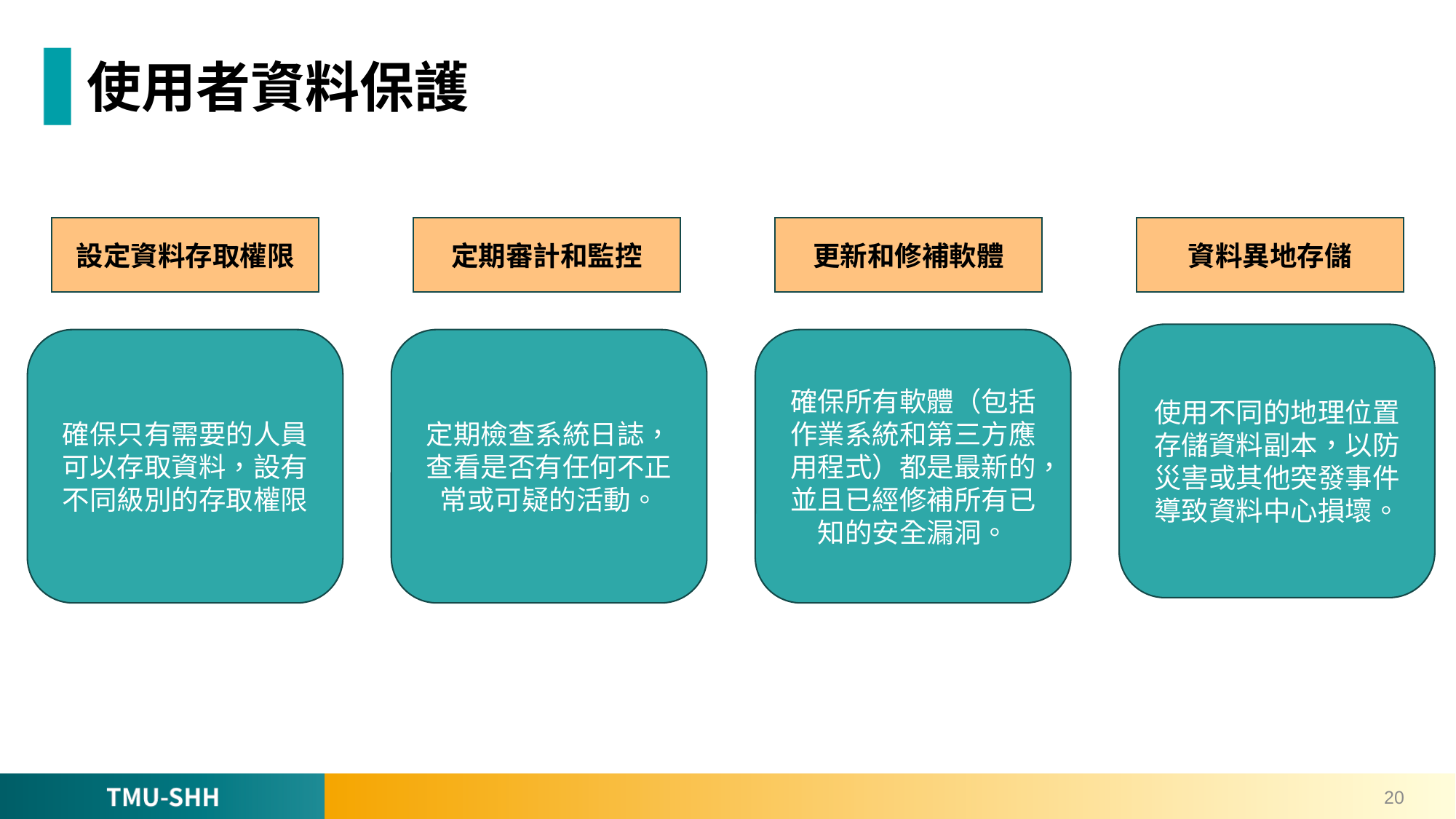

# 使用者資料保護
設定資料存取權限
定期審計和監控
更新和修補軟體
資料異地存儲
使用不同的地理位置存儲資料副本，以防災害或其他突發事件導致資料中心損壞。
確保所有軟體（包括作業系統和第三方應用程式）都是最新的，並且已經修補所有已知的安全漏洞。
定期檢查系統日誌，查看是否有任何不正常或可疑的活動。
確保只有需要的人員可以存取資料，設有不同級別的存取權限
20